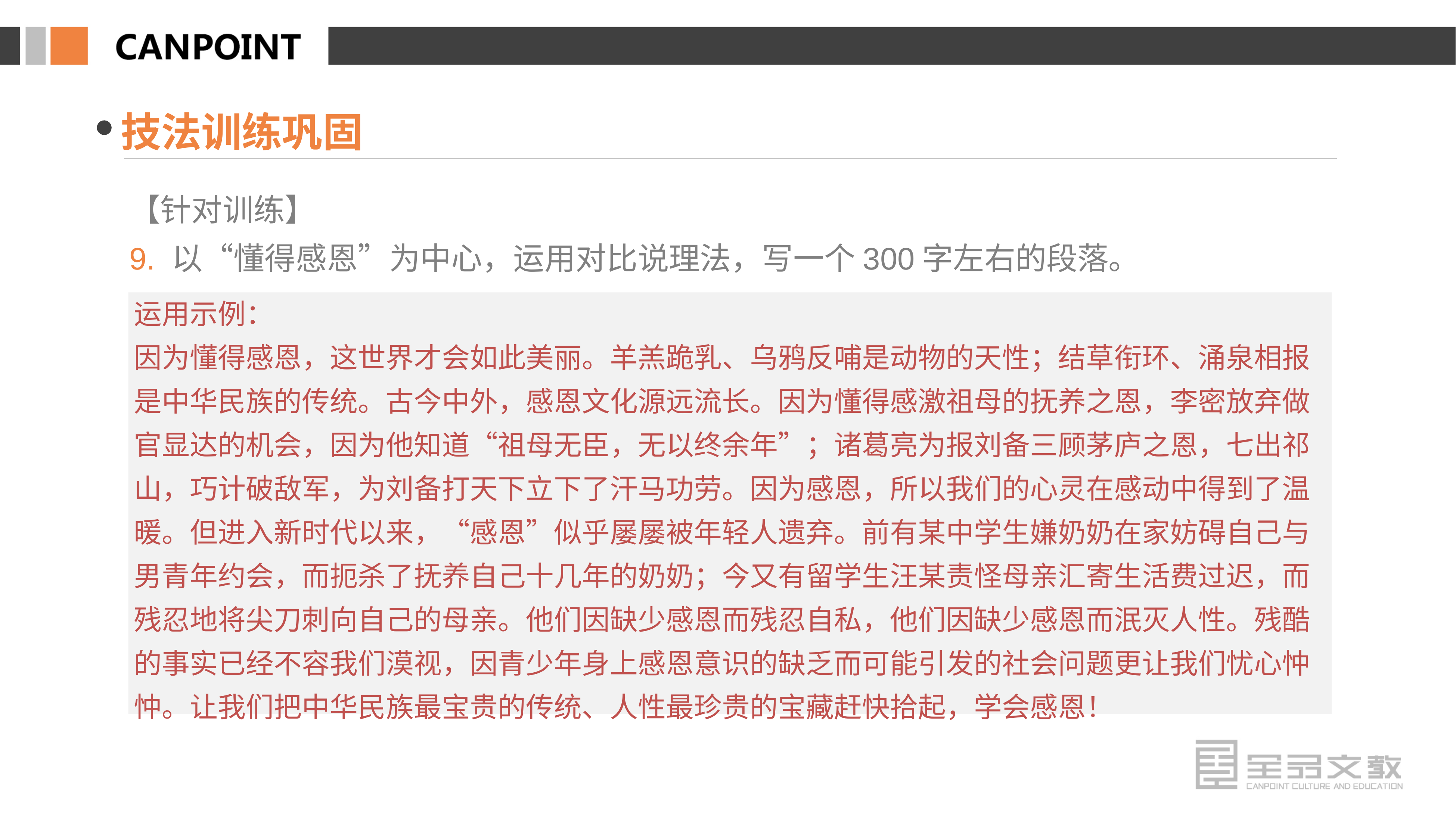

技法训练巩固

【针对训练】
9. 以“懂得感恩”为中心，运用对比说理法，写一个300字左右的段落。
运用示例：
因为懂得感恩，这世界才会如此美丽。羊羔跪乳、乌鸦反哺是动物的天性；结草衔环、涌泉相报是中华民族的传统。古今中外，感恩文化源远流长。因为懂得感激祖母的抚养之恩，李密放弃做官显达的机会，因为他知道“祖母无臣，无以终余年”；诸葛亮为报刘备三顾茅庐之恩，七出祁山，巧计破敌军，为刘备打天下立下了汗马功劳。因为感恩，所以我们的心灵在感动中得到了温暖。但进入新时代以来，“感恩”似乎屡屡被年轻人遗弃。前有某中学生嫌奶奶在家妨碍自己与男青年约会，而扼杀了抚养自己十几年的奶奶；今又有留学生汪某责怪母亲汇寄生活费过迟，而残忍地将尖刀刺向自己的母亲。他们因缺少感恩而残忍自私，他们因缺少感恩而泯灭人性。残酷的事实已经不容我们漠视，因青少年身上感恩意识的缺乏而可能引发的社会问题更让我们忧心忡忡。让我们把中华民族最宝贵的传统、人性最珍贵的宝藏赶快拾起，学会感恩！